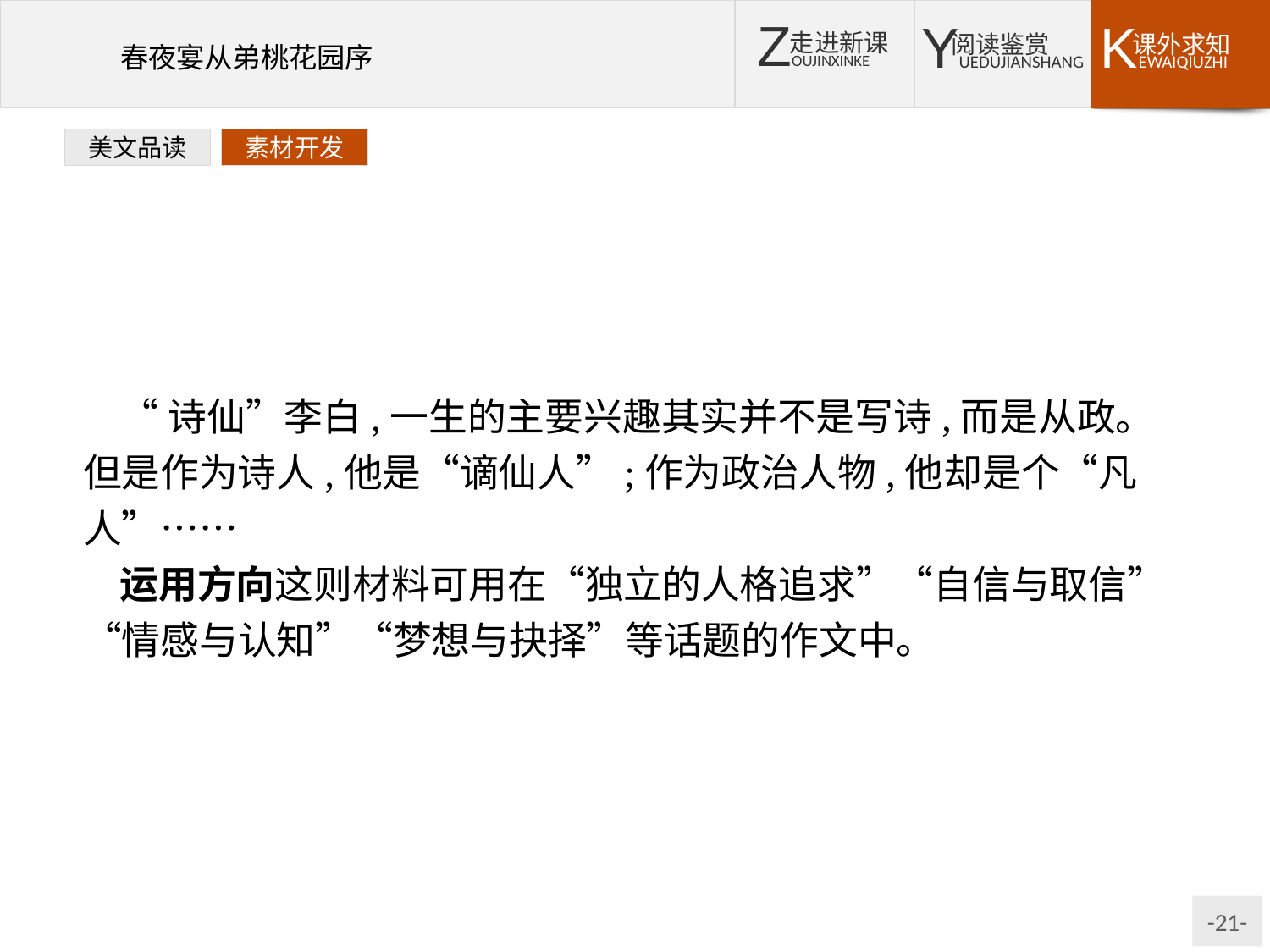

美文品读
素材开发
“诗仙”李白,一生的主要兴趣其实并不是写诗,而是从政。但是作为诗人,他是“谪仙人”;作为政治人物,他却是个“凡人”……
运用方向这则材料可用在“独立的人格追求”“自信与取信”“情感与认知”“梦想与抉择”等话题的作文中。